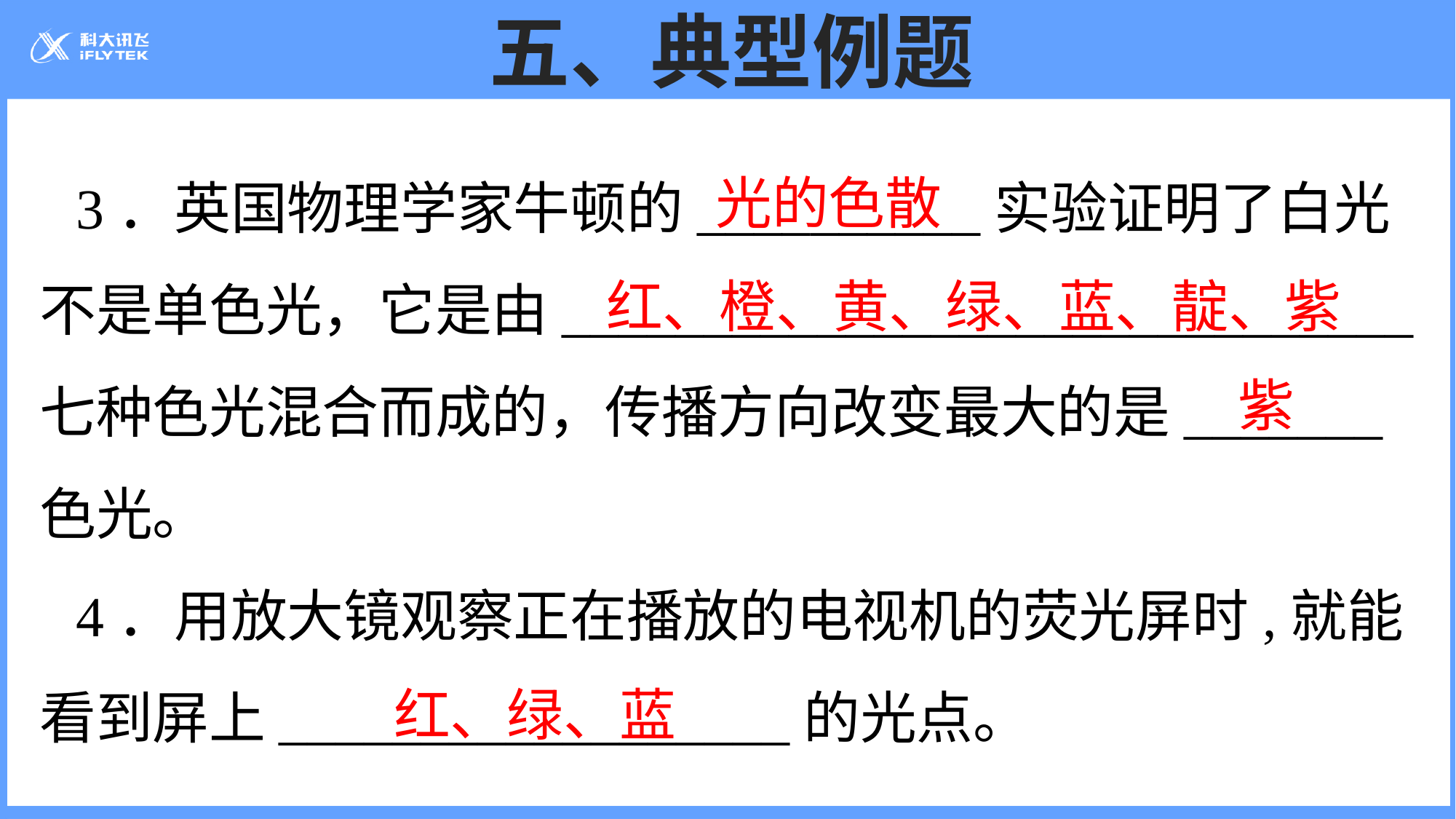

# 五、典型例题
光的色散
3．英国物理学家牛顿的__________实验证明了白光不是单色光，它是由______________________________七种色光混合而成的，传播方向改变最大的是_______色光。
4．用放大镜观察正在播放的电视机的荧光屏时,就能看到屏上__________________的光点。
红、橙、黄、绿、蓝、靛、紫
紫
红、绿、蓝